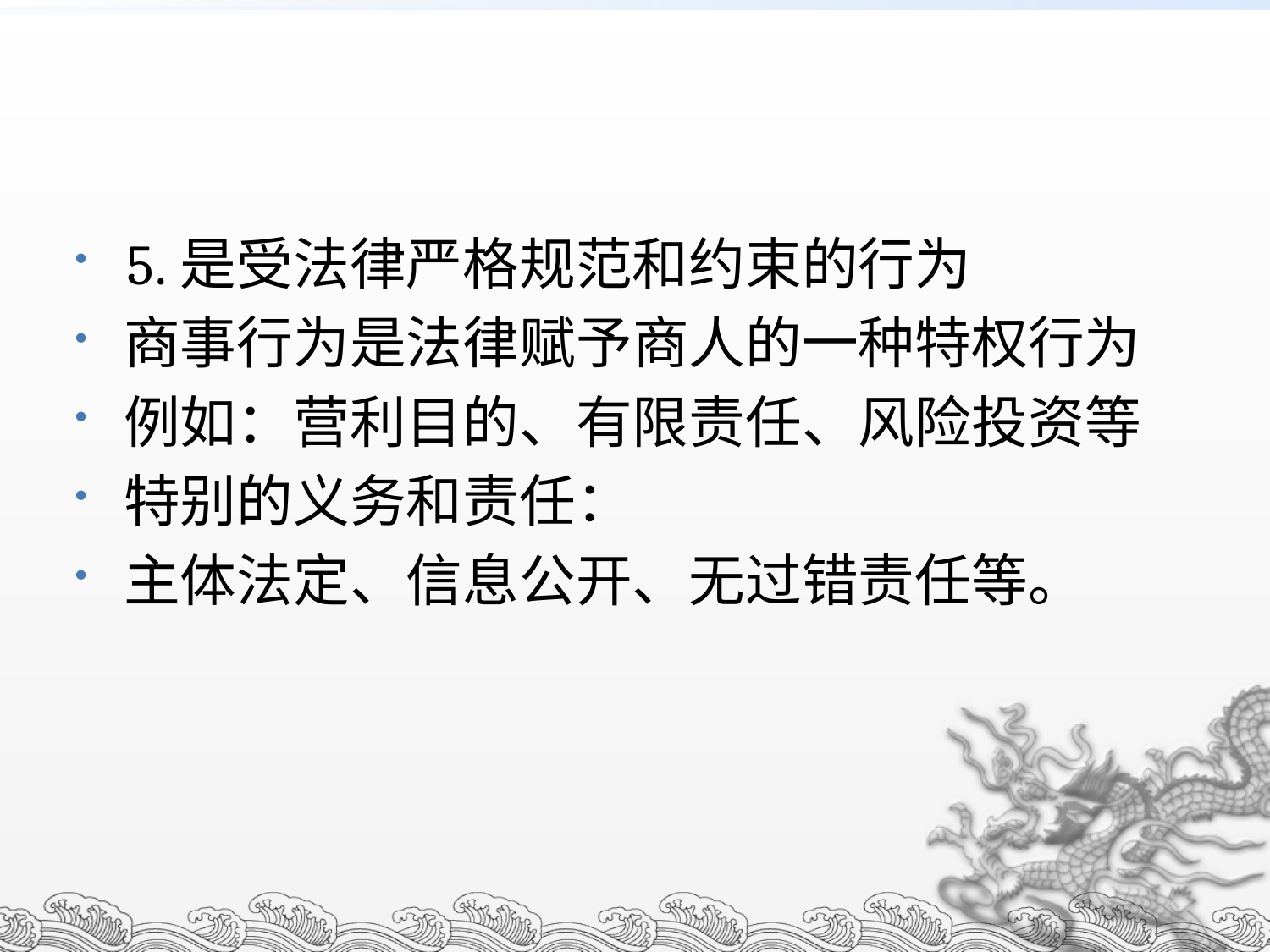

#
5.是受法律严格规范和约束的行为
商事行为是法律赋予商人的一种特权行为
例如：营利目的、有限责任、风险投资等
特别的义务和责任：
主体法定、信息公开、无过错责任等。